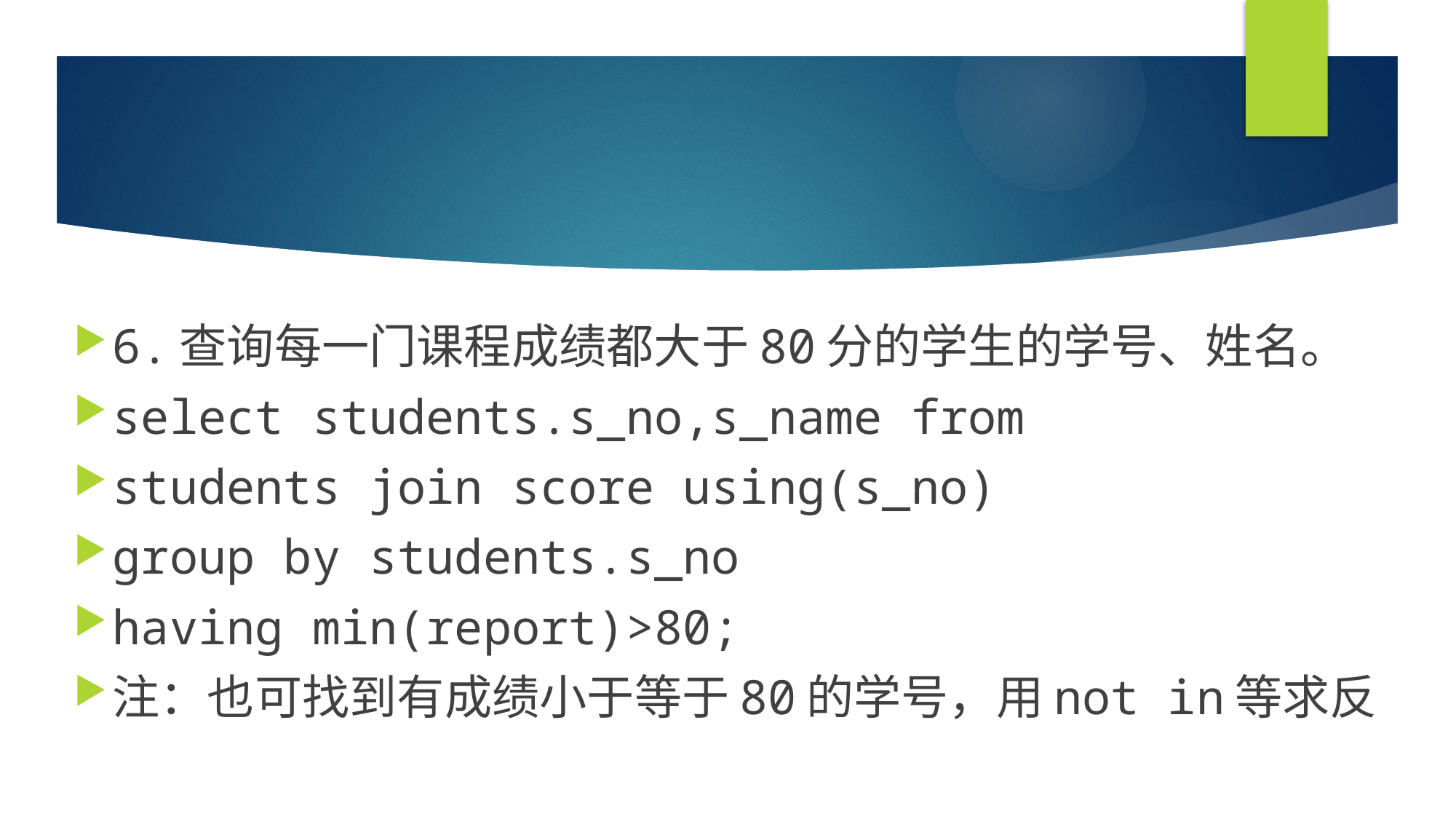

#
6.查询每一门课程成绩都大于80分的学生的学号、姓名。
select students.s_no,s_name from
students join score using(s_no)
group by students.s_no
having min(report)>80;
注：也可找到有成绩小于等于80的学号，用not in等求反